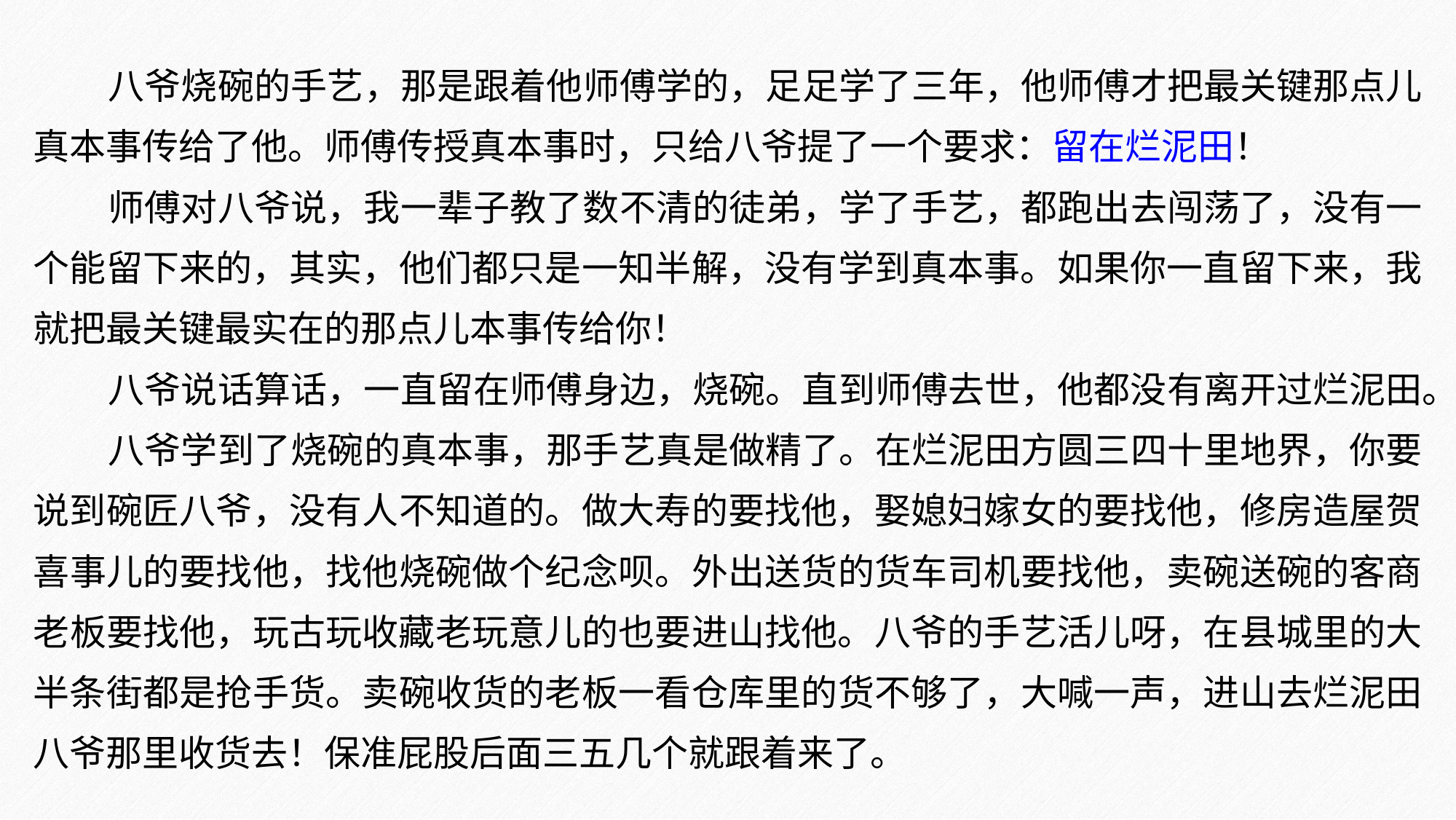

八爷烧碗的手艺，那是跟着他师傅学的，足足学了三年，他师傅才把最关键那点儿真本事传给了他。师傅传授真本事时，只给八爷提了一个要求：留在烂泥田！
师傅对八爷说，我一辈子教了数不清的徒弟，学了手艺，都跑出去闯荡了，没有一个能留下来的，其实，他们都只是一知半解，没有学到真本事。如果你一直留下来，我就把最关键最实在的那点儿本事传给你！
八爷说话算话，一直留在师傅身边，烧碗。直到师傅去世，他都没有离开过烂泥田。
八爷学到了烧碗的真本事，那手艺真是做精了。在烂泥田方圆三四十里地界，你要说到碗匠八爷，没有人不知道的。做大寿的要找他，娶媳妇嫁女的要找他，修房造屋贺喜事儿的要找他，找他烧碗做个纪念呗。外出送货的货车司机要找他，卖碗送碗的客商老板要找他，玩古玩收藏老玩意儿的也要进山找他。八爷的手艺活儿呀，在县城里的大半条街都是抢手货。卖碗收货的老板一看仓库里的货不够了，大喊一声，进山去烂泥田八爷那里收货去！保准屁股后面三五几个就跟着来了。